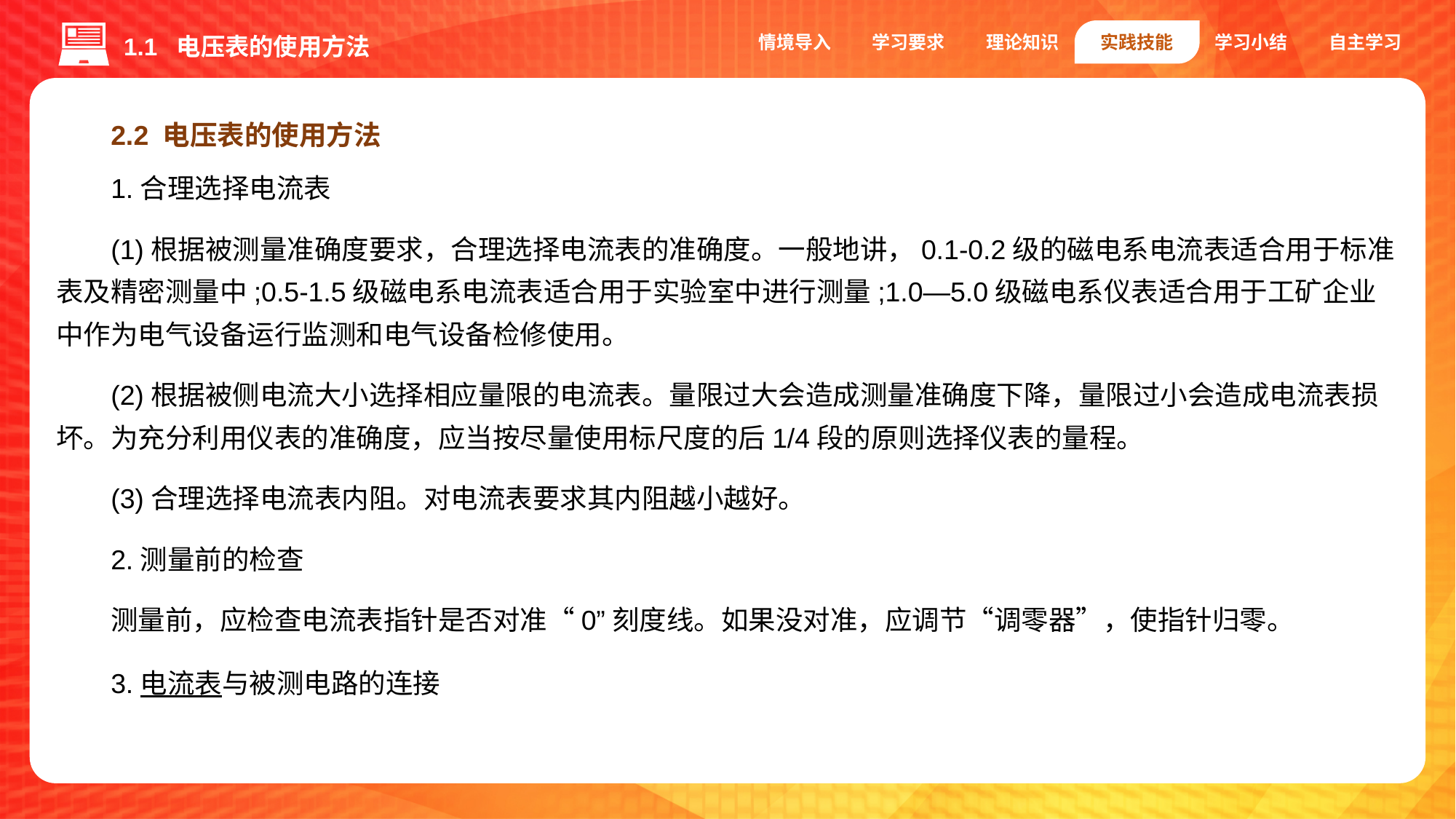

情境导入
学习要求
理论知识
实践技能
学习小结
自主学习

1.1  电压表的使用方法

2.2 电压表的使用方法
1.合理选择电流表
(1)根据被测量准确度要求，合理选择电流表的准确度。一般地讲，0.1-0.2级的磁电系电流表适合用于标准表及精密测量中;0.5-1.5级磁电系电流表适合用于实验室中进行测量;1.0—5.0级磁电系仪表适合用于工矿企业中作为电气设备运行监测和电气设备检修使用。
(2)根据被侧电流大小选择相应量限的电流表。量限过大会造成测量准确度下降，量限过小会造成电流表损坏。为充分利用仪表的准确度，应当按尽量使用标尺度的后1/4段的原则选择仪表的量程。
(3)合理选择电流表内阻。对电流表要求其内阻越小越好。
2.测量前的检查
测量前，应检查电流表指针是否对准“0”刻度线。如果没对准，应调节“调零器”，使指针归零。
3.电流表与被测电路的连接